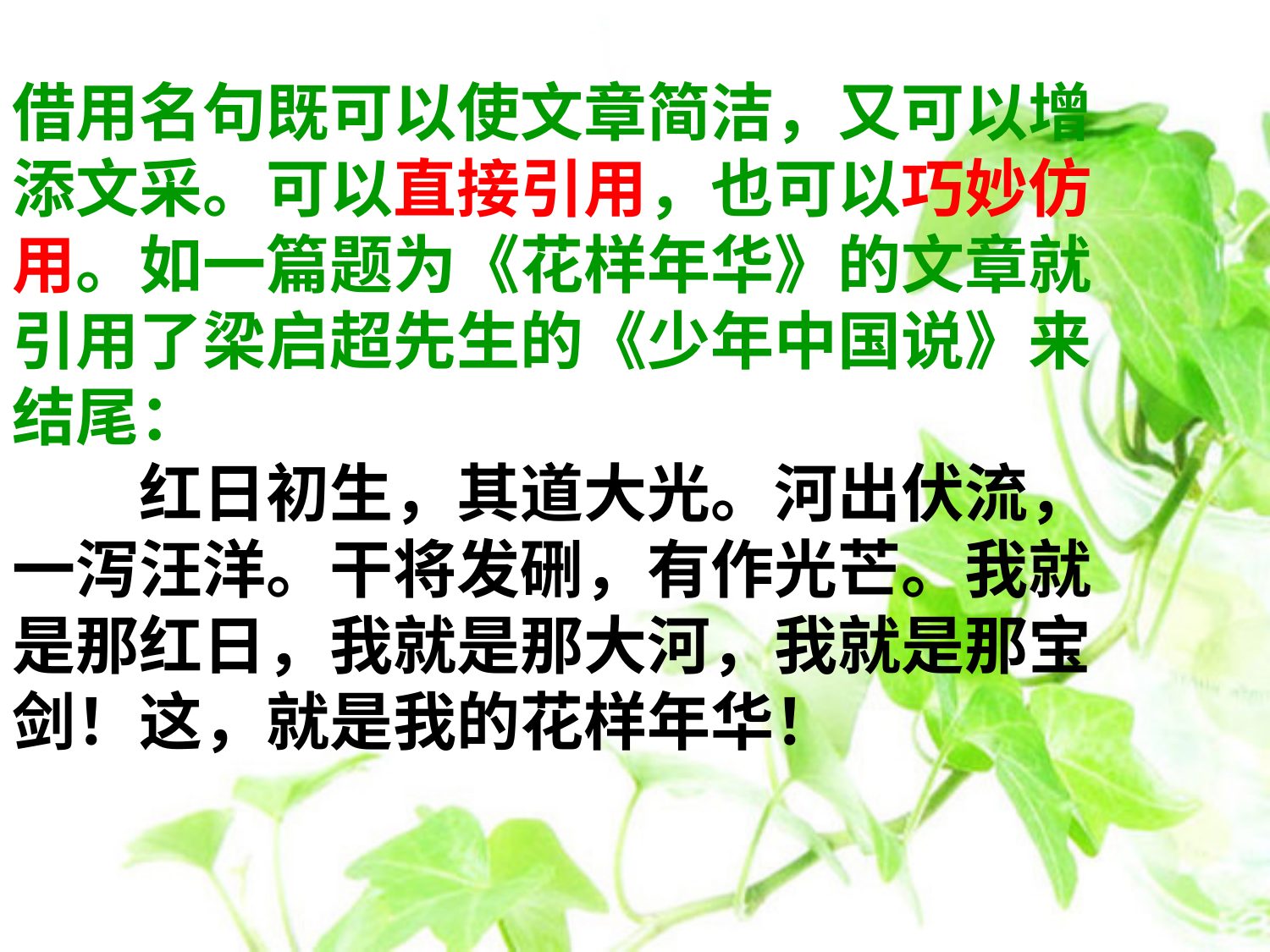

借用名句既可以使文章简洁，又可以增添文采。可以直接引用，也可以巧妙仿用。如一篇题为《花样年华》的文章就引用了梁启超先生的《少年中国说》来结尾：
　　红日初生，其道大光。河出伏流，一泻汪洋。干将发硎，有作光芒。我就是那红日，我就是那大河，我就是那宝剑！这，就是我的花样年华！